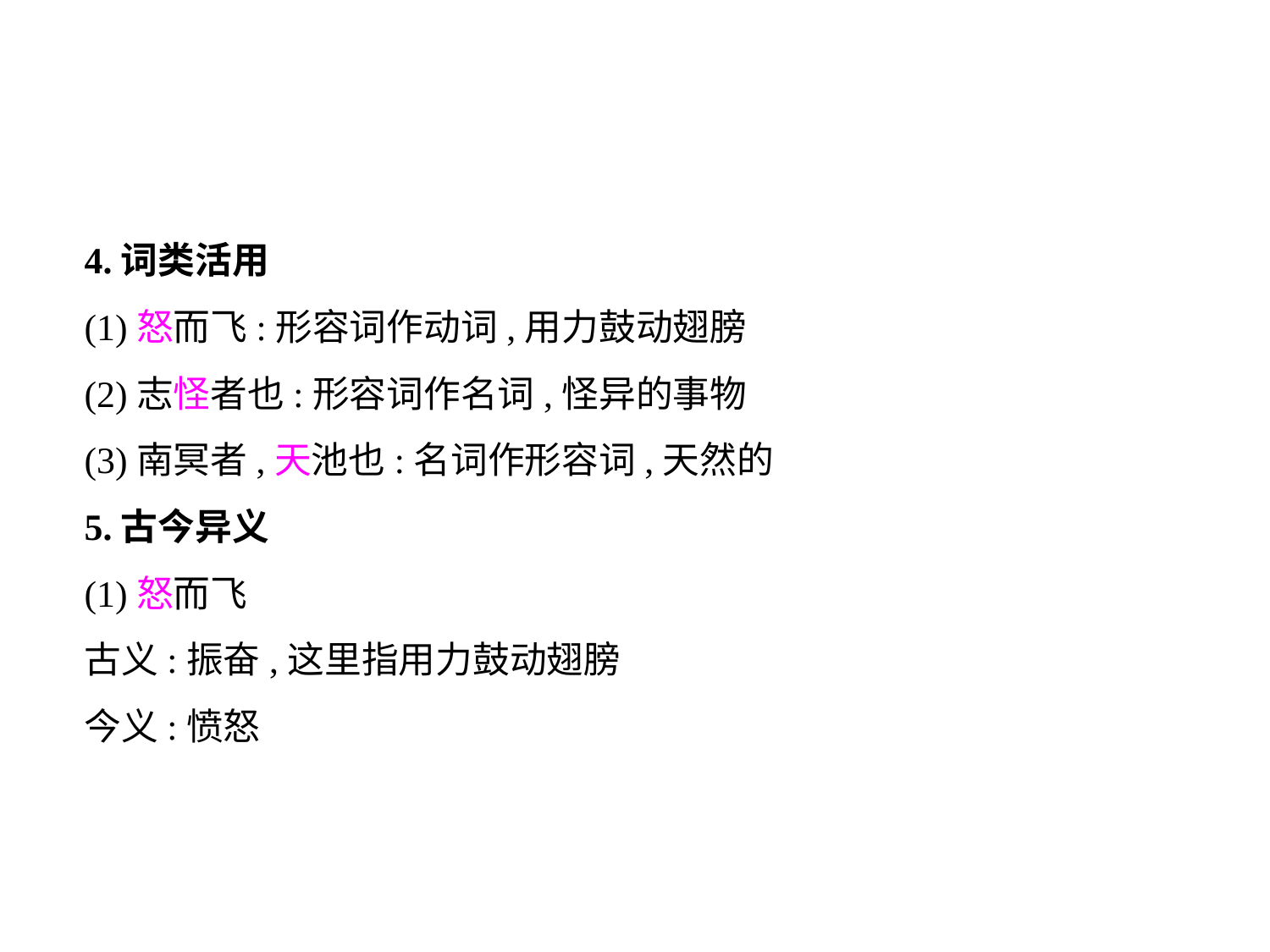

4.词类活用
(1)怒而飞:形容词作动词,用力鼓动翅膀
(2)志怪者也:形容词作名词,怪异的事物
(3)南冥者,天池也:名词作形容词,天然的
5.古今异义
(1)怒而飞
古义:振奋,这里指用力鼓动翅膀
今义:愤怒